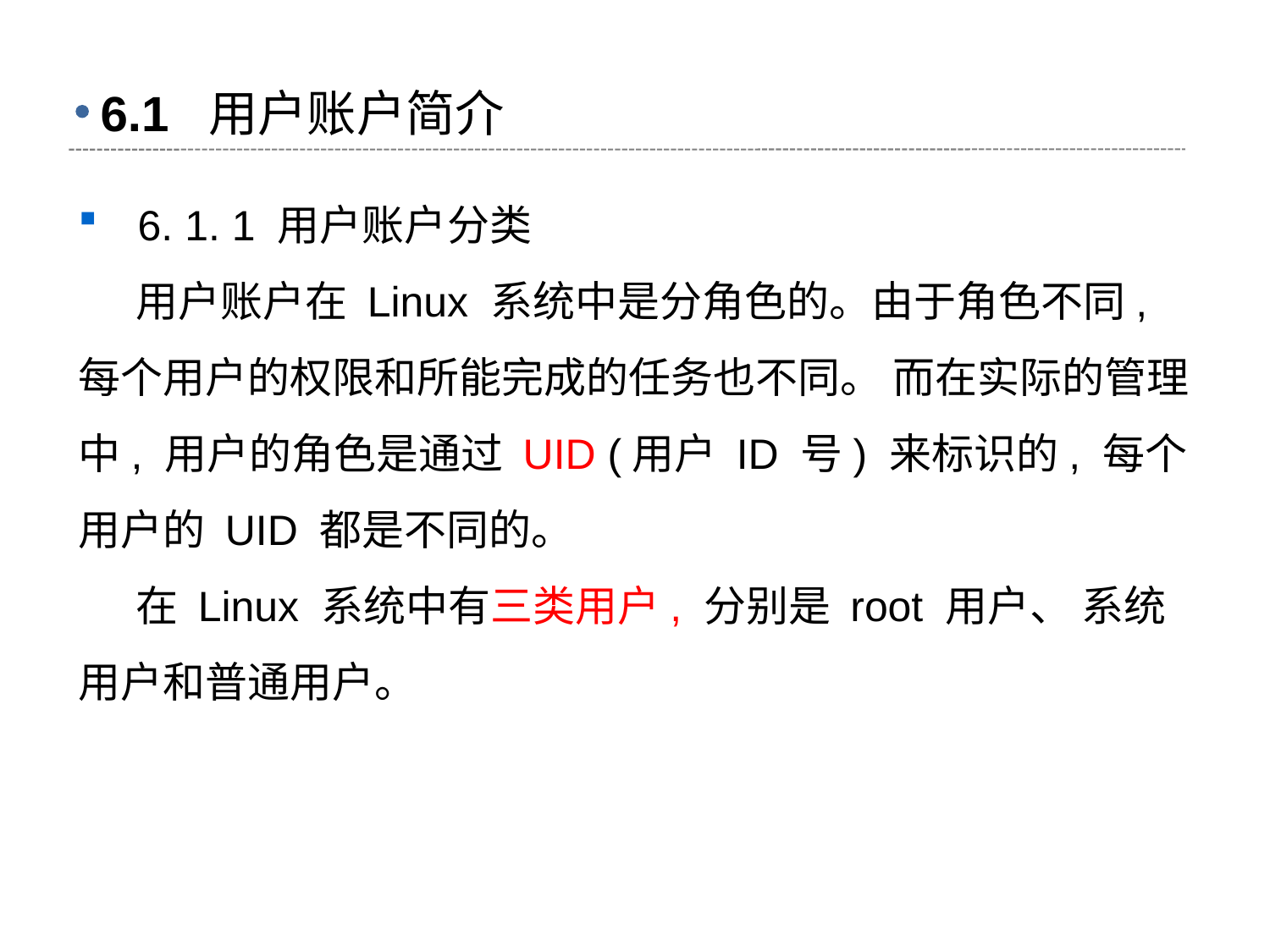

# 6.1  用户账户简介
 6. 1. 1 用户账户分类
     用户账户在 Linux 系统中是分角色的。由于角色不同, 每个用户的权限和所能完成的任务也不同。 而在实际的管理中, 用户的角色是通过 UID (用户 ID 号) 来标识的, 每个 用户的 UID 都是不同的。
     在 Linux 系统中有三类用户, 分别是 root 用户、 系统用户和普通用户。